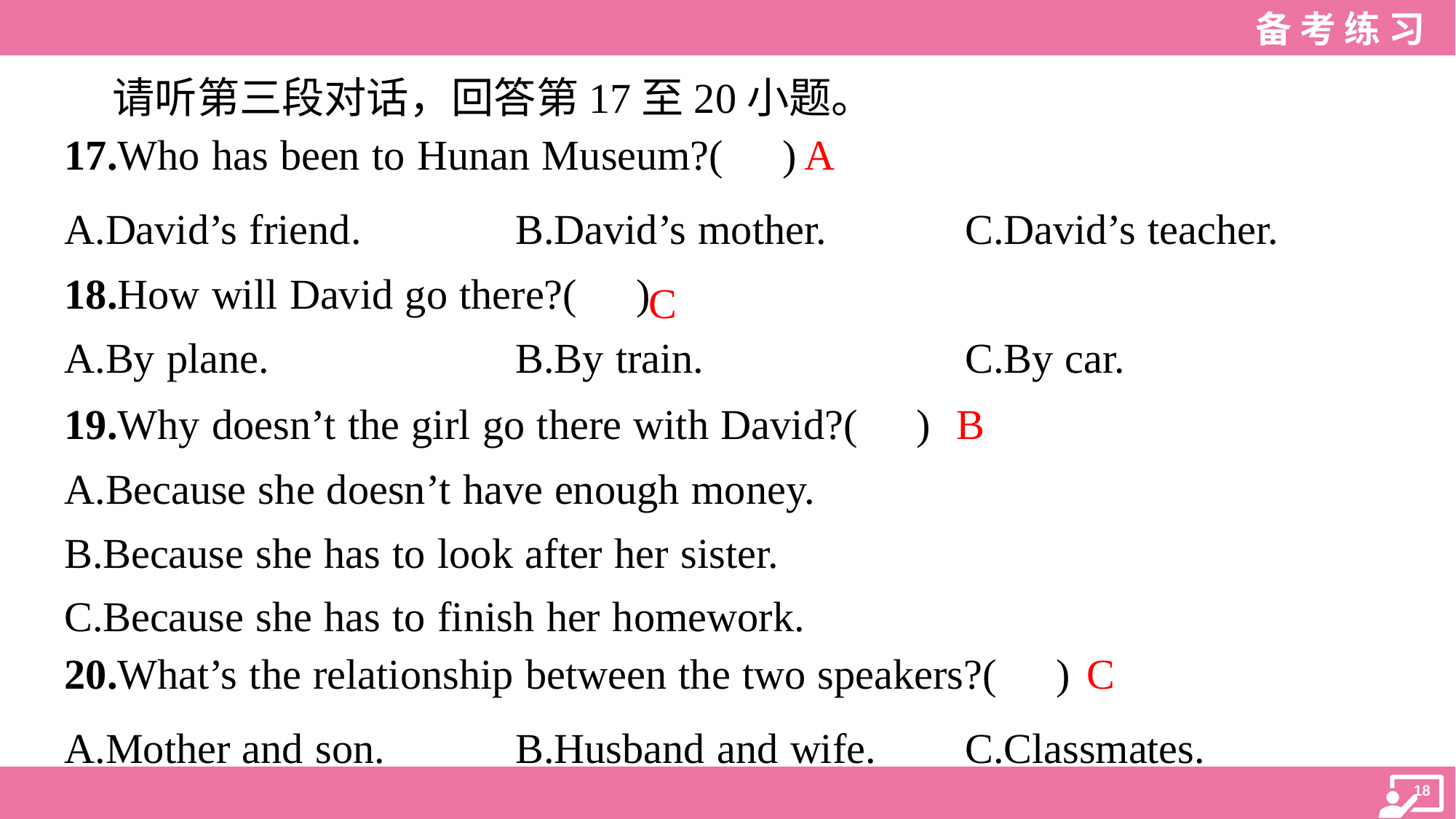

请听第三段对话，回答第17至20小题。
A
17.Who has been to Hunan Museum?(     )
A.David’s friend.	B.David’s mother.	C.David’s teacher.
18.How will David go there?(     )
C
A.By plane.	B.By train.	C.By car.
B
19.Why doesn’t the girl go there with David?(     )
A.Because she doesn’t have enough money.
B.Because she has to look after her sister.
C.Because she has to finish her homework.
C
20.What’s the relationship between the two speakers?(     )
A.Mother and son.	B.Husband and wife.	C.Classmates.